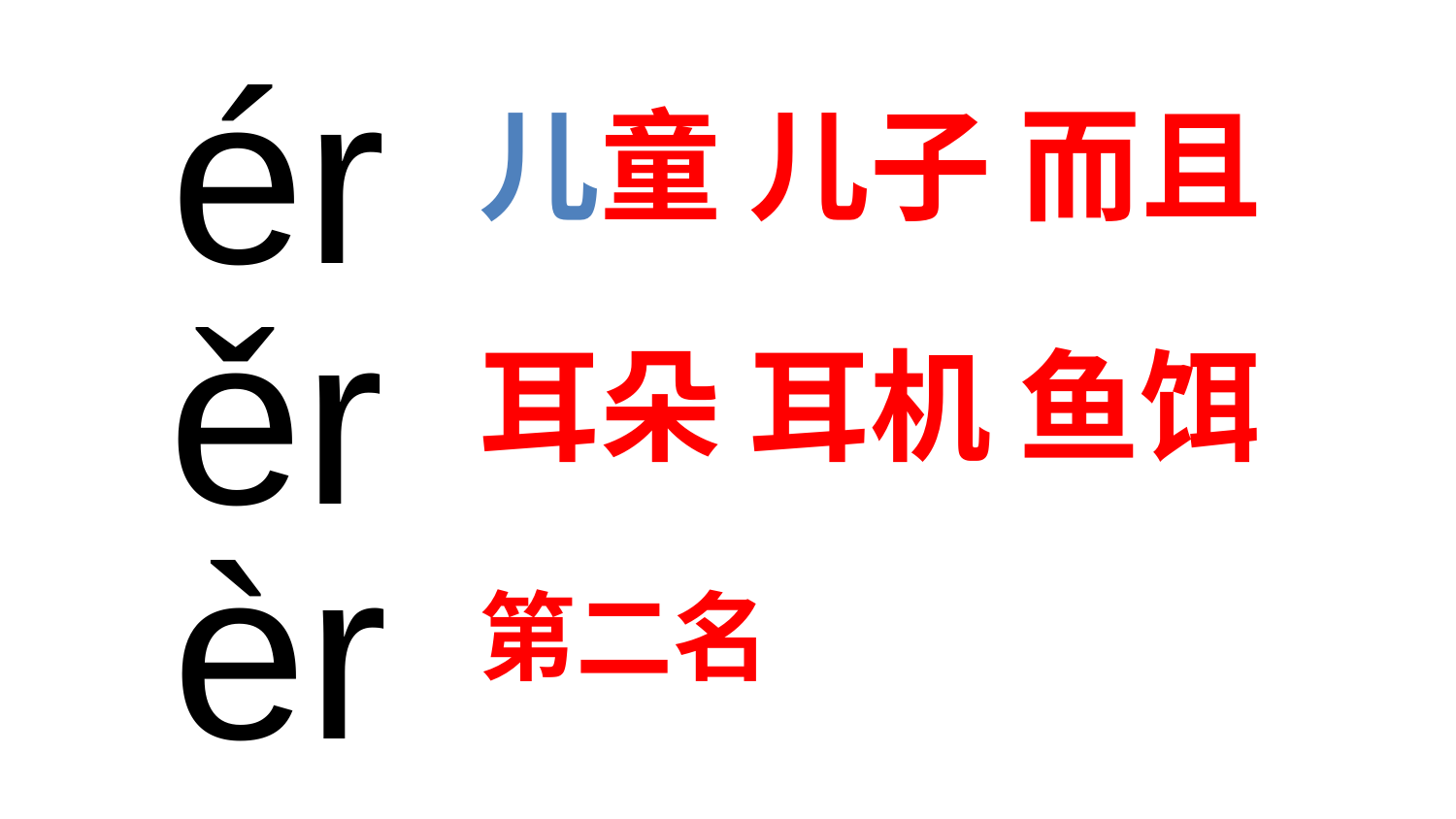

ér
儿童 儿子 而且
ěr
耳朵 耳机 鱼饵
èr
第二名